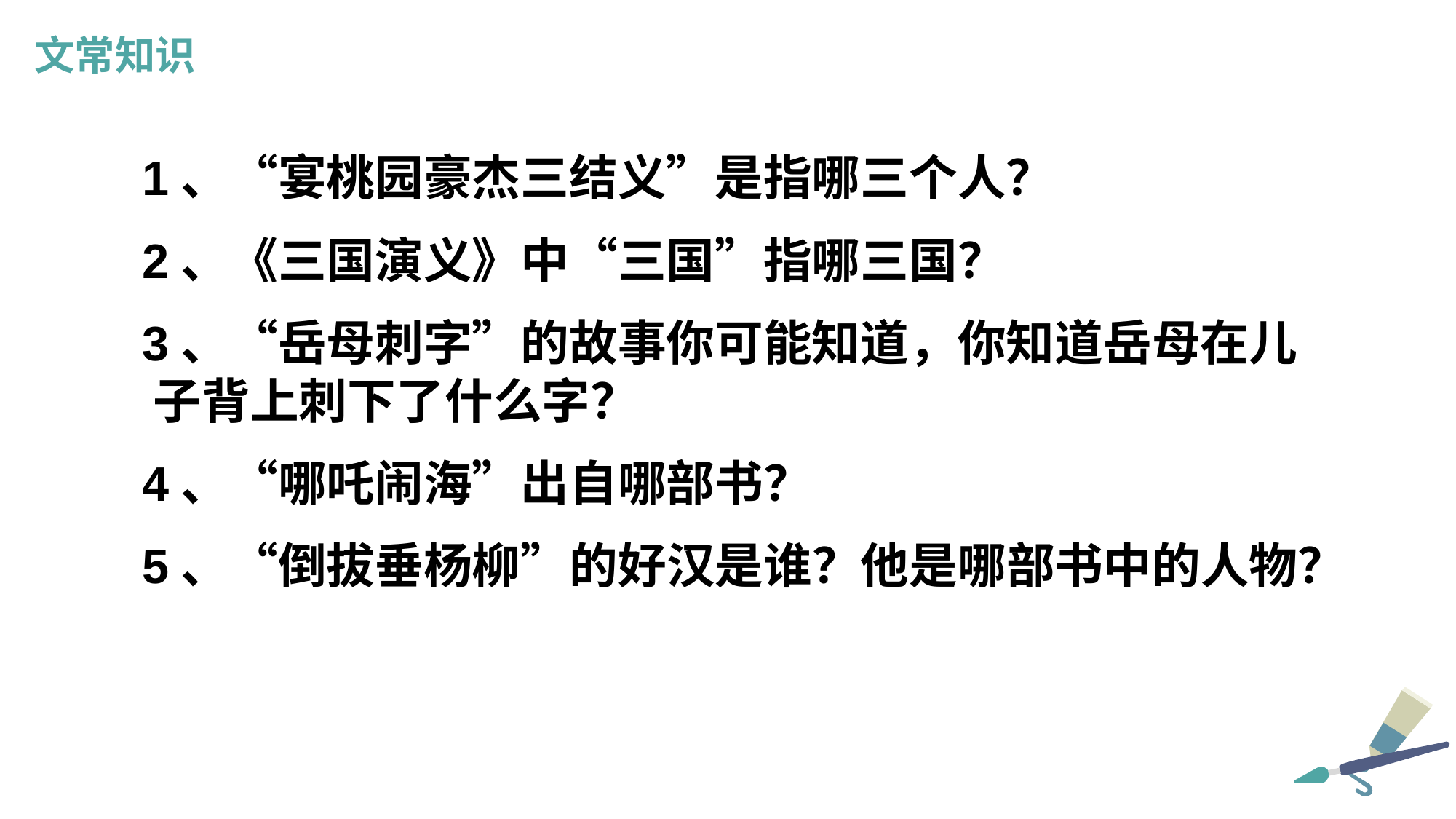

文常知识
1、“宴桃园豪杰三结义”是指哪三个人？
2、《三国演义》中“三国”指哪三国？
3、“岳母刺字”的故事你可能知道，你知道岳母在儿   子背上刺下了什么字？
4、“哪吒闹海”出自哪部书？
5、“倒拔垂杨柳”的好汉是谁？他是哪部书中的人物？